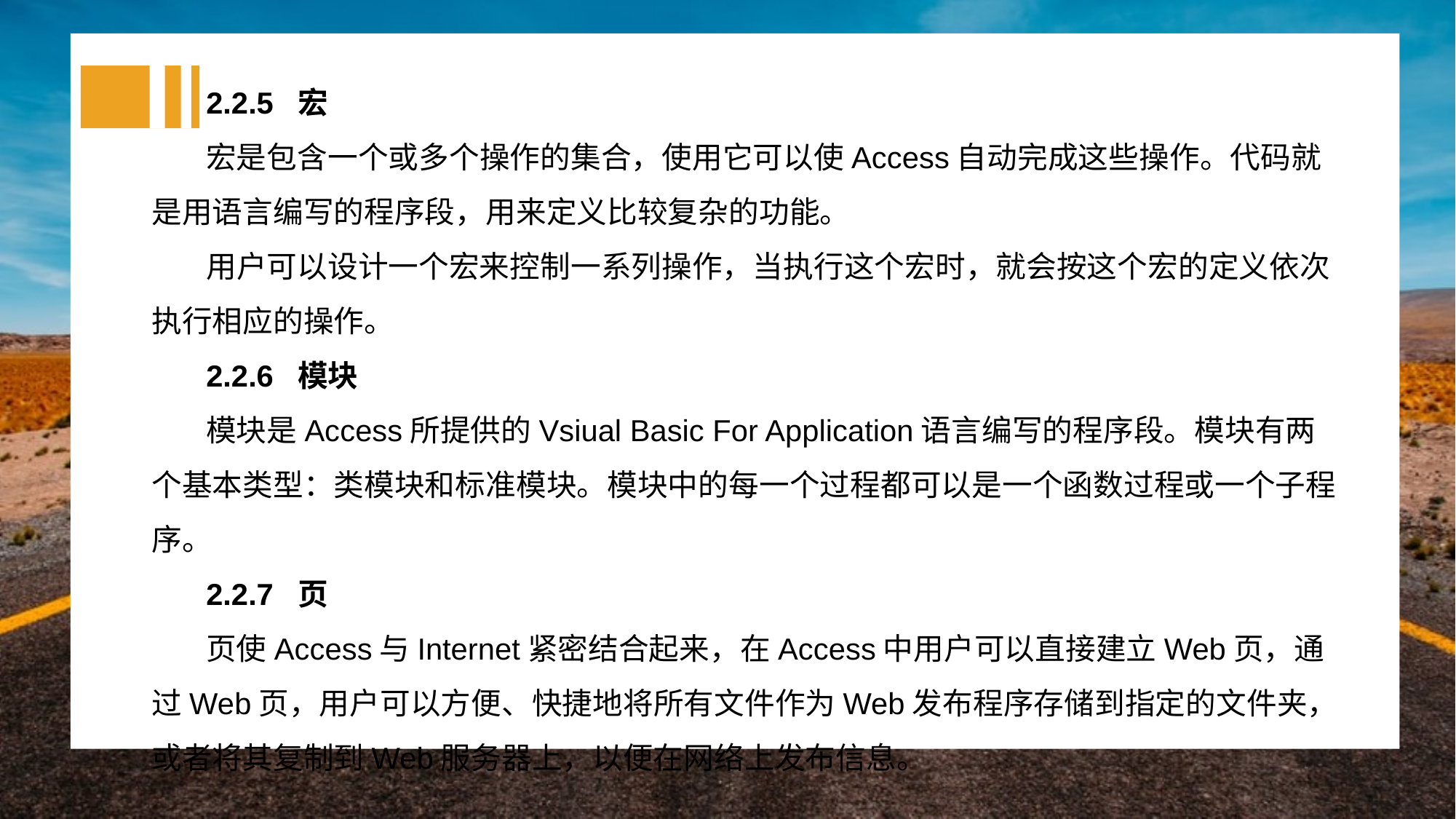

2.2.5  宏
宏是包含一个或多个操作的集合，使用它可以使Access自动完成这些操作。代码就是用语言编写的程序段，用来定义比较复杂的功能。
用户可以设计一个宏来控制一系列操作，当执行这个宏时，就会按这个宏的定义依次执行相应的操作。
2.2.6  模块
模块是Access所提供的Vsiual Basic For Application语言编写的程序段。模块有两个基本类型：类模块和标准模块。模块中的每一个过程都可以是一个函数过程或一个子程序。
2.2.7  页
页使Access与Internet紧密结合起来，在Access中用户可以直接建立Web页，通过Web页，用户可以方便、快捷地将所有文件作为Web发布程序存储到指定的文件夹，或者将其复制到Web服务器上，以便在网络上发布信息。